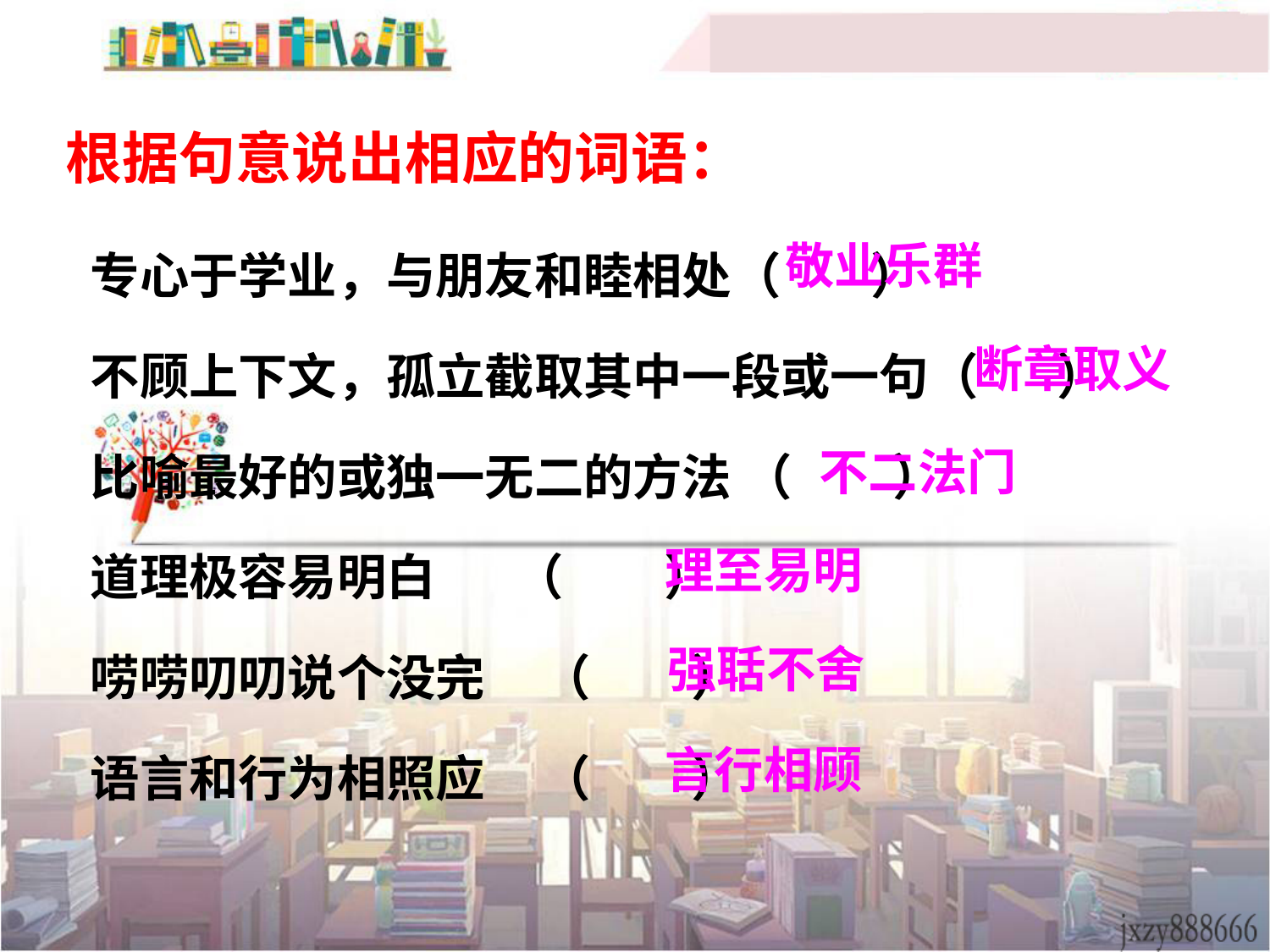

根据句意说出相应的词语：
专心于学业，与朋友和睦相处（        ）
不顾上下文，孤立截取其中一段或一句（       ）
比喻最好的或独一无二的方法 （         ）
道理极容易明白       （         ）
唠唠叨叨说个没完     （         ）
语言和行为相照应     （         ）
敬业乐群
断章取义
不二法门
理至易明
强聒不舍
言行相顾